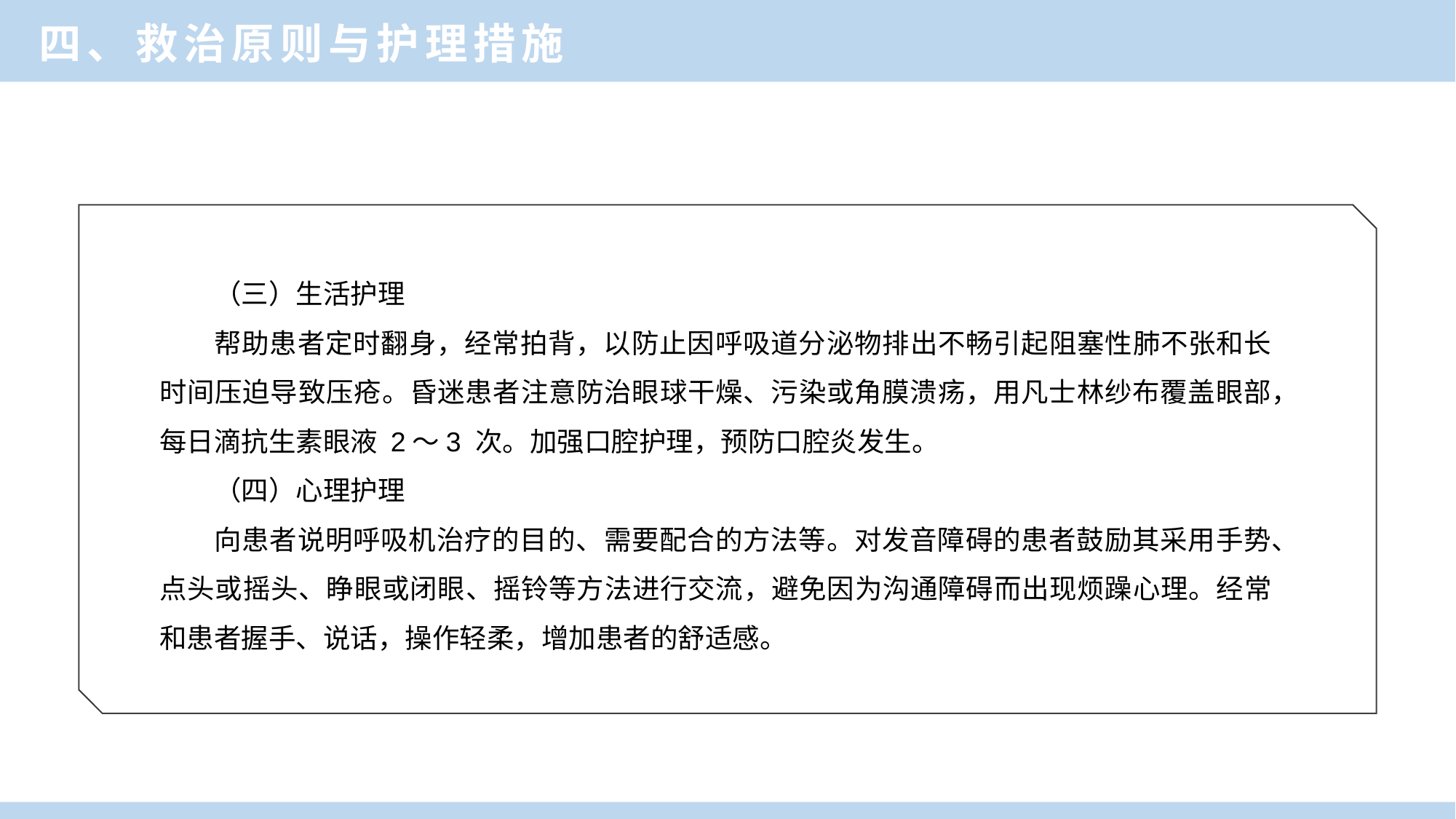

四、救治原则与护理措施

（三）生活护理
帮助患者定时翻身，经常拍背，以防止因呼吸道分泌物排出不畅引起阻塞性肺不张和长时间压迫导致压疮。昏迷患者注意防治眼球干燥、污染或角膜溃疡，用凡士林纱布覆盖眼部，每日滴抗生素眼液 2～3 次。加强口腔护理，预防口腔炎发生。
（四）心理护理
向患者说明呼吸机治疗的目的、需要配合的方法等。对发音障碍的患者鼓励其采用手势、点头或摇头、睁眼或闭眼、摇铃等方法进行交流，避免因为沟通障碍而出现烦躁心理。经常和患者握手、说话，操作轻柔，增加患者的舒适感。